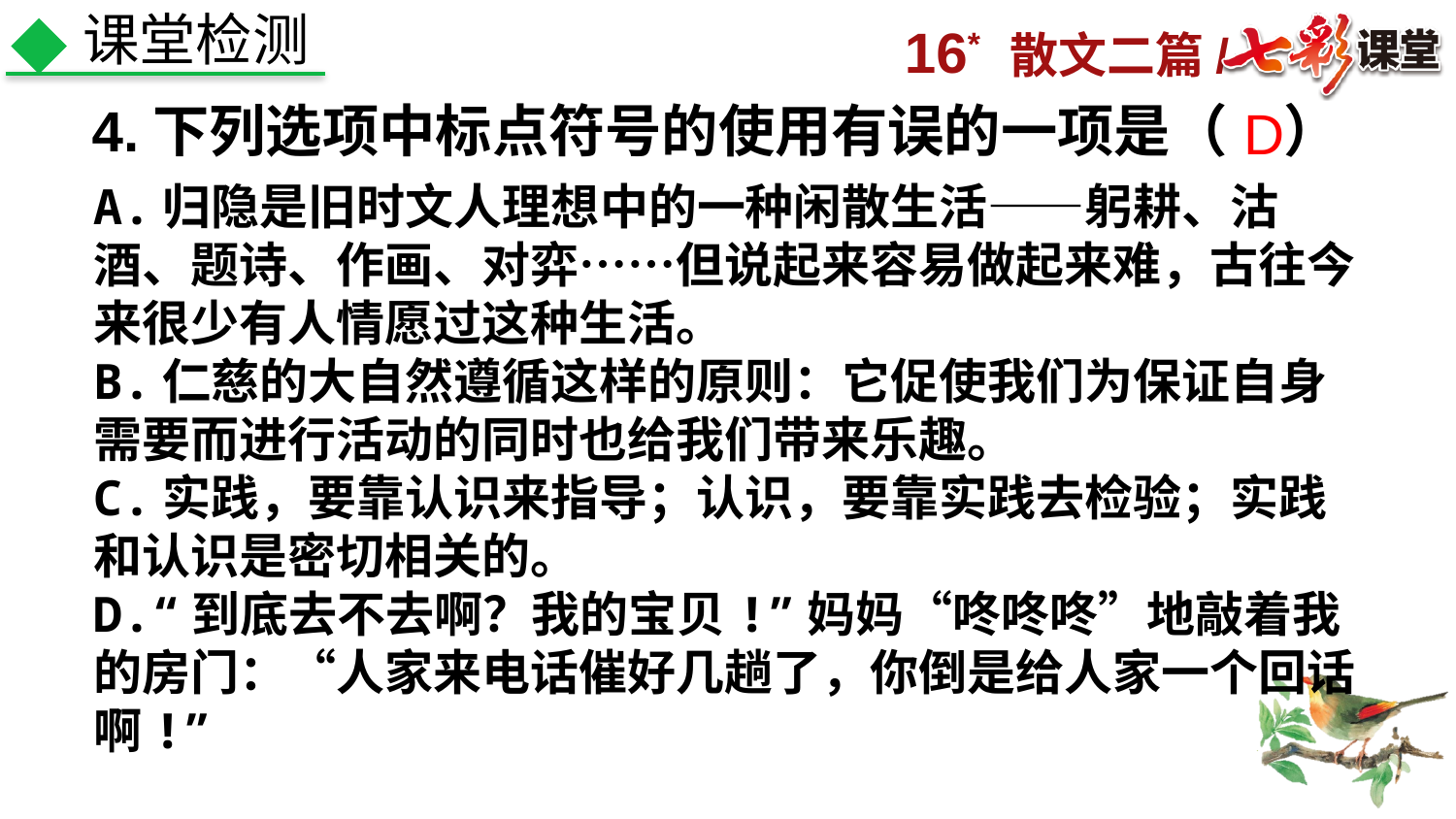

课堂检测

4.下列选项中标点符号的使用有误的一项是（　）
D
A.归隐是旧时文人理想中的一种闲散生活——躬耕、沽酒、题诗、作画、对弈……但说起来容易做起来难，古往今来很少有人情愿过这种生活。
B.仁慈的大自然遵循这样的原则：它促使我们为保证自身需要而进行活动的同时也给我们带来乐趣。
C.实践，要靠认识来指导；认识，要靠实践去检验；实践和认识是密切相关的。
D.“到底去不去啊？我的宝贝!”妈妈“咚咚咚”地敲着我的房门：“人家来电话催好几趟了，你倒是给人家一个回话啊!”